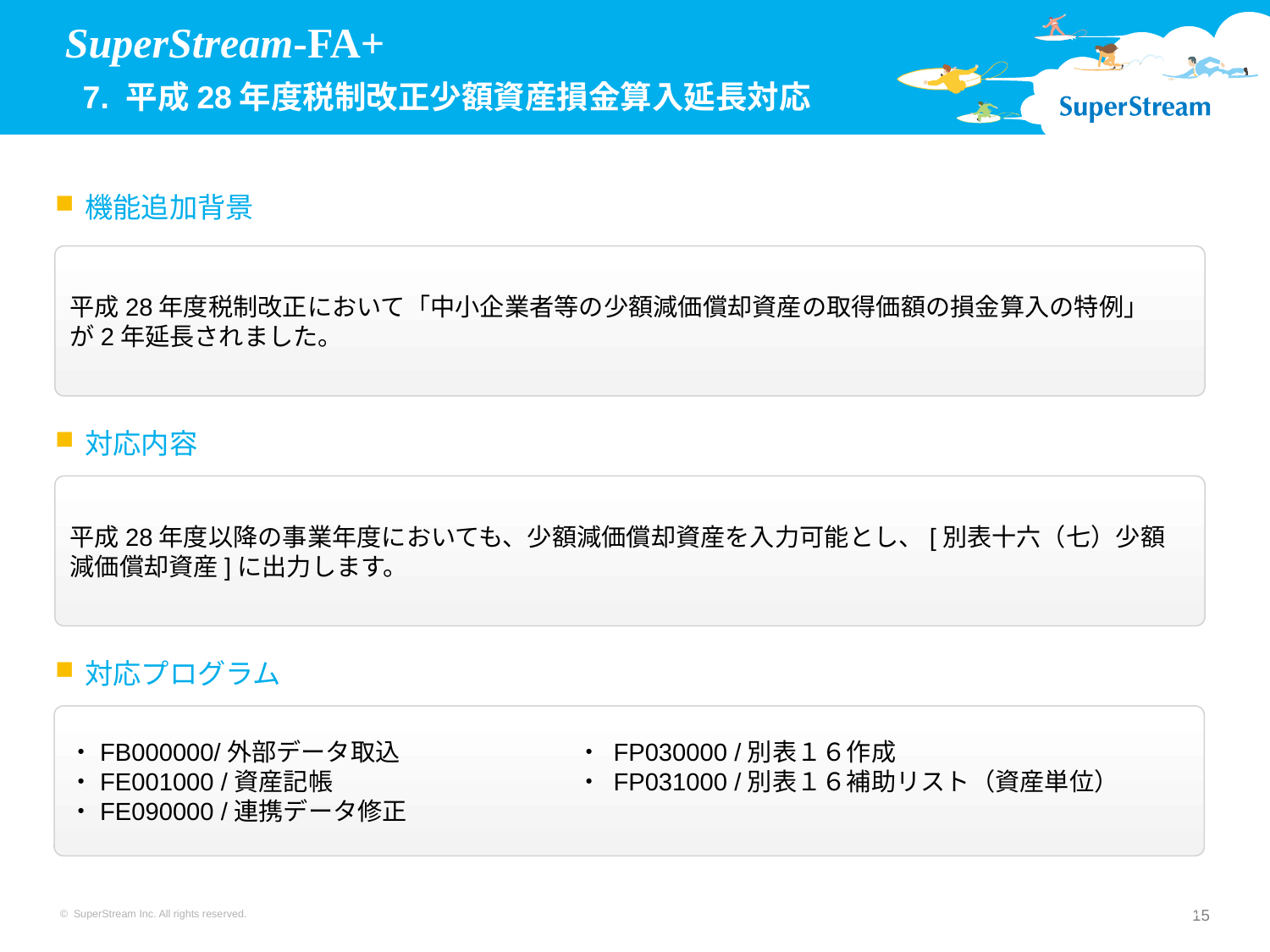

SuperStream-FA+
  7. 平成28年度税制改正少額資産損金算入延長対応
機能追加背景

平成28年度税制改正において「中小企業者等の少額減価償却資産の取得価額の損金算入の特例」
が2年延長されました。
対応内容
平成28年度以降の事業年度においても、少額減価償却資産を入力可能とし、[別表十六（七）少額減価償却資産]に出力します。
対応プログラム
・FB000000/外部データ取込		・ FP030000 /別表１６作成
・FE001000 /資産記帳		・ FP031000 /別表１６補助リスト（資産単位）
・FE090000 /連携データ修正
©  SuperStream Inc. All rights reserved.
15
15